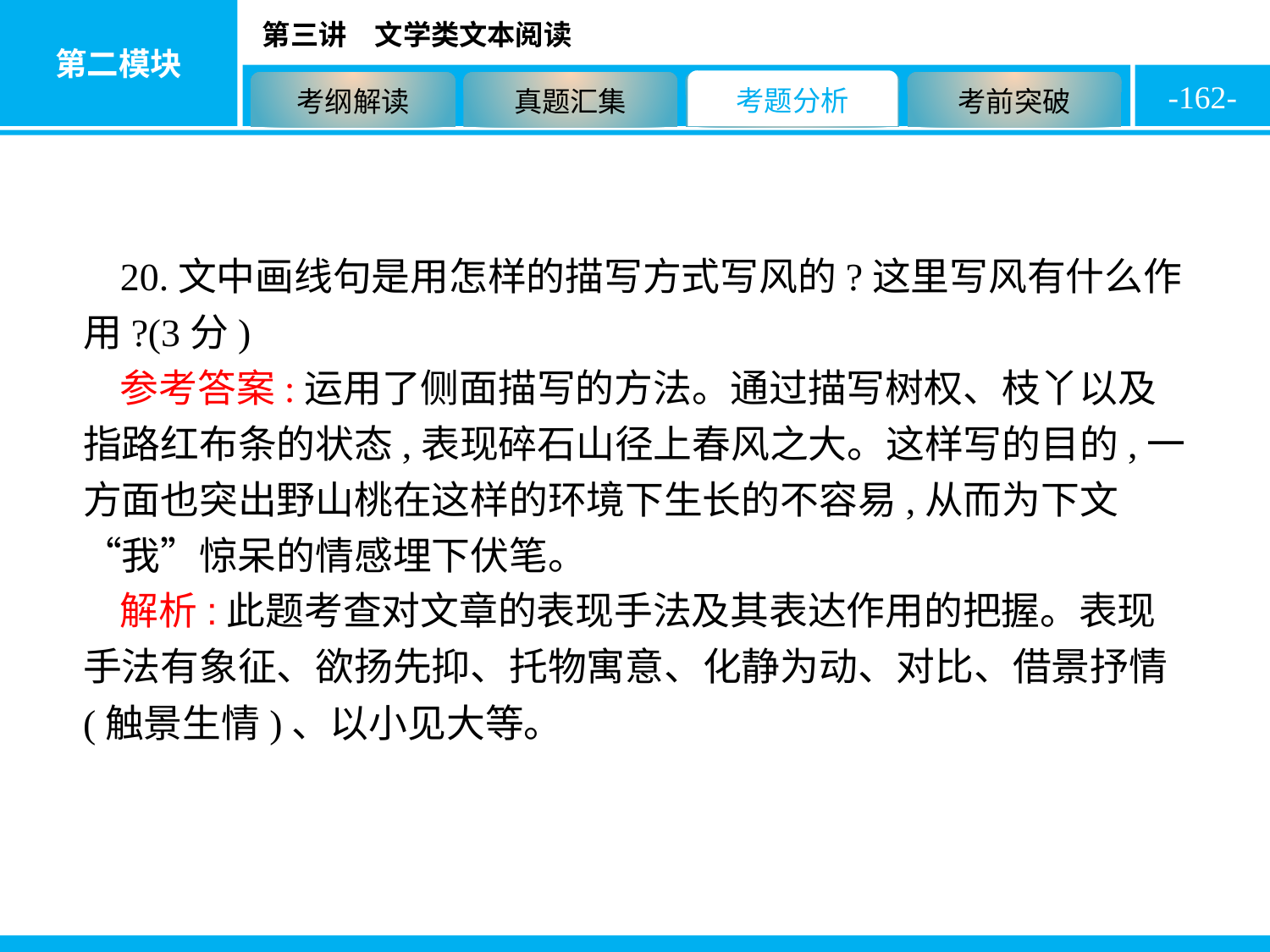

-162-
20.文中画线句是用怎样的描写方式写风的?这里写风有什么作用?(3分)
参考答案:运用了侧面描写的方法。通过描写树权、枝丫以及指路红布条的状态,表现碎石山径上春风之大。这样写的目的,一方面也突出野山桃在这样的环境下生长的不容易,从而为下文“我”惊呆的情感埋下伏笔。
解析:此题考查对文章的表现手法及其表达作用的把握。表现手法有象征、欲扬先抑、托物寓意、化静为动、对比、借景抒情(触景生情)、以小见大等。